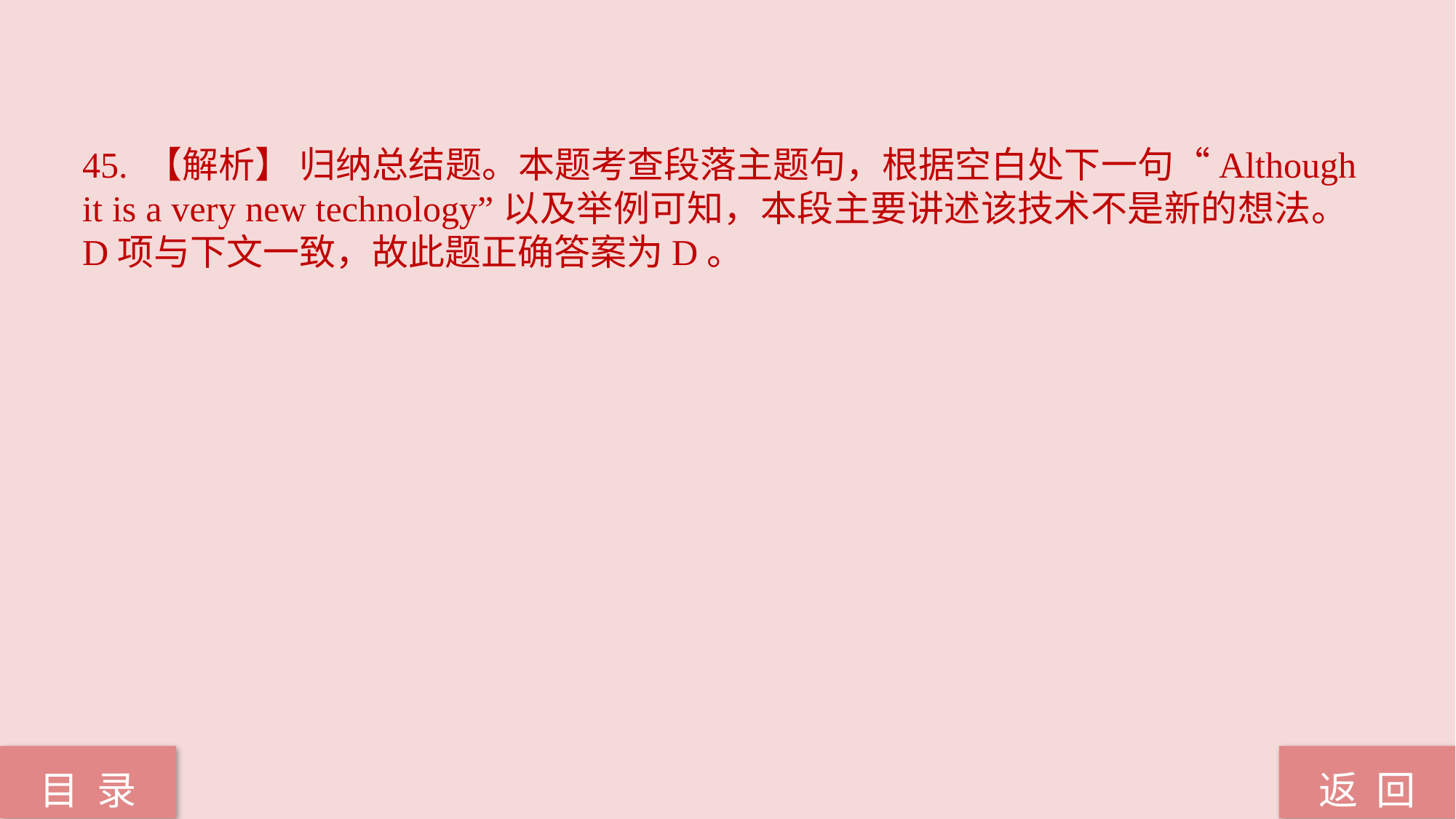

45. 【解析】 归纳总结题。本题考查段落主题句，根据空白处下一句“Although it is a very new technology”以及举例可知，本段主要讲述该技术不是新的想法。D项与下文一致，故此题正确答案为D。
返  回